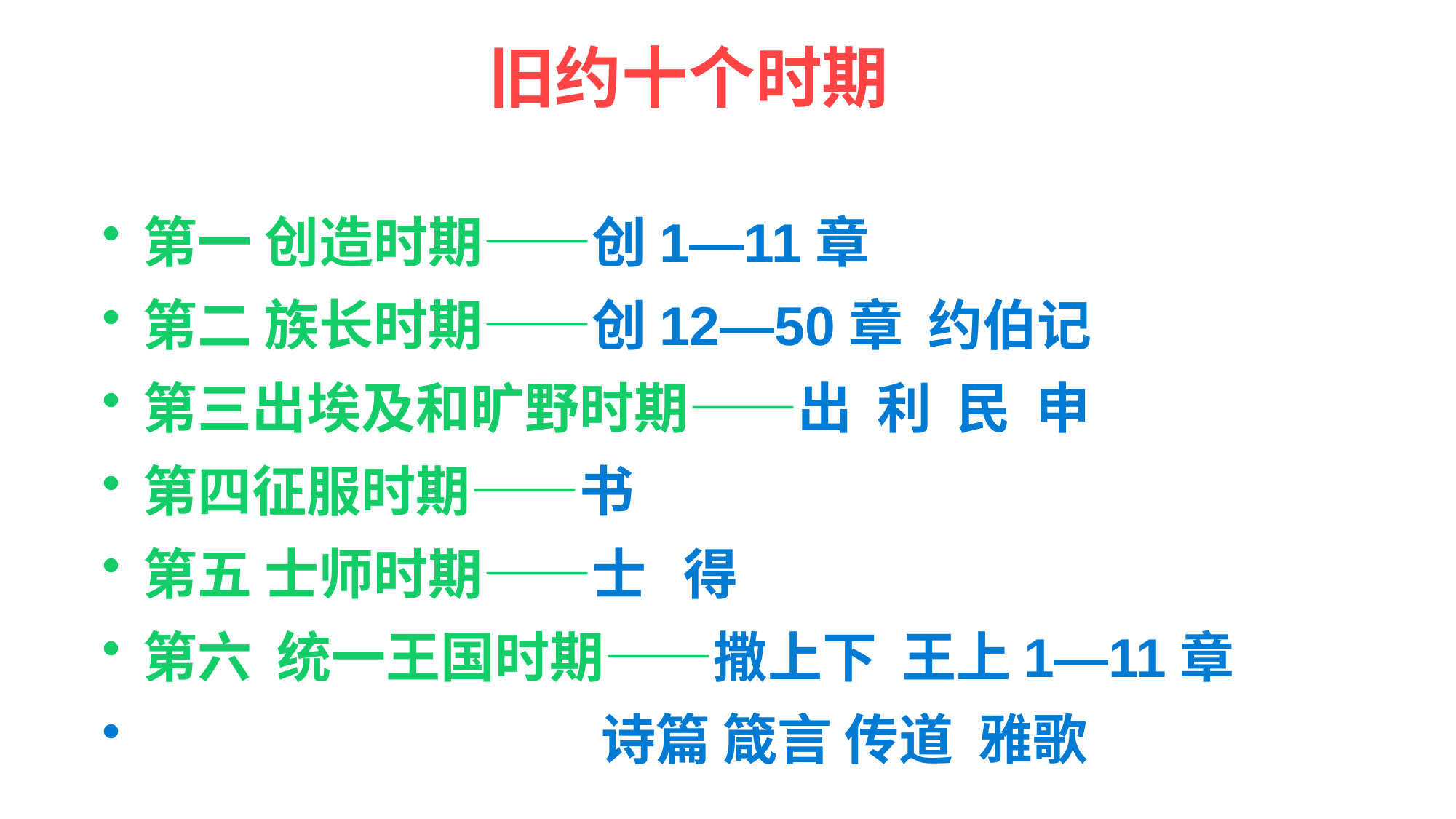

# 旧约十个时期
第一 创造时期——创1—11章
第二 族长时期——创12—50章  约伯记
第三出埃及和旷野时期——出  利  民  申
第四征服时期——书
第五 士师时期——士   得
第六  统一王国时期——撒上下  王上1—11章
                                    诗篇 箴言 传道  雅歌